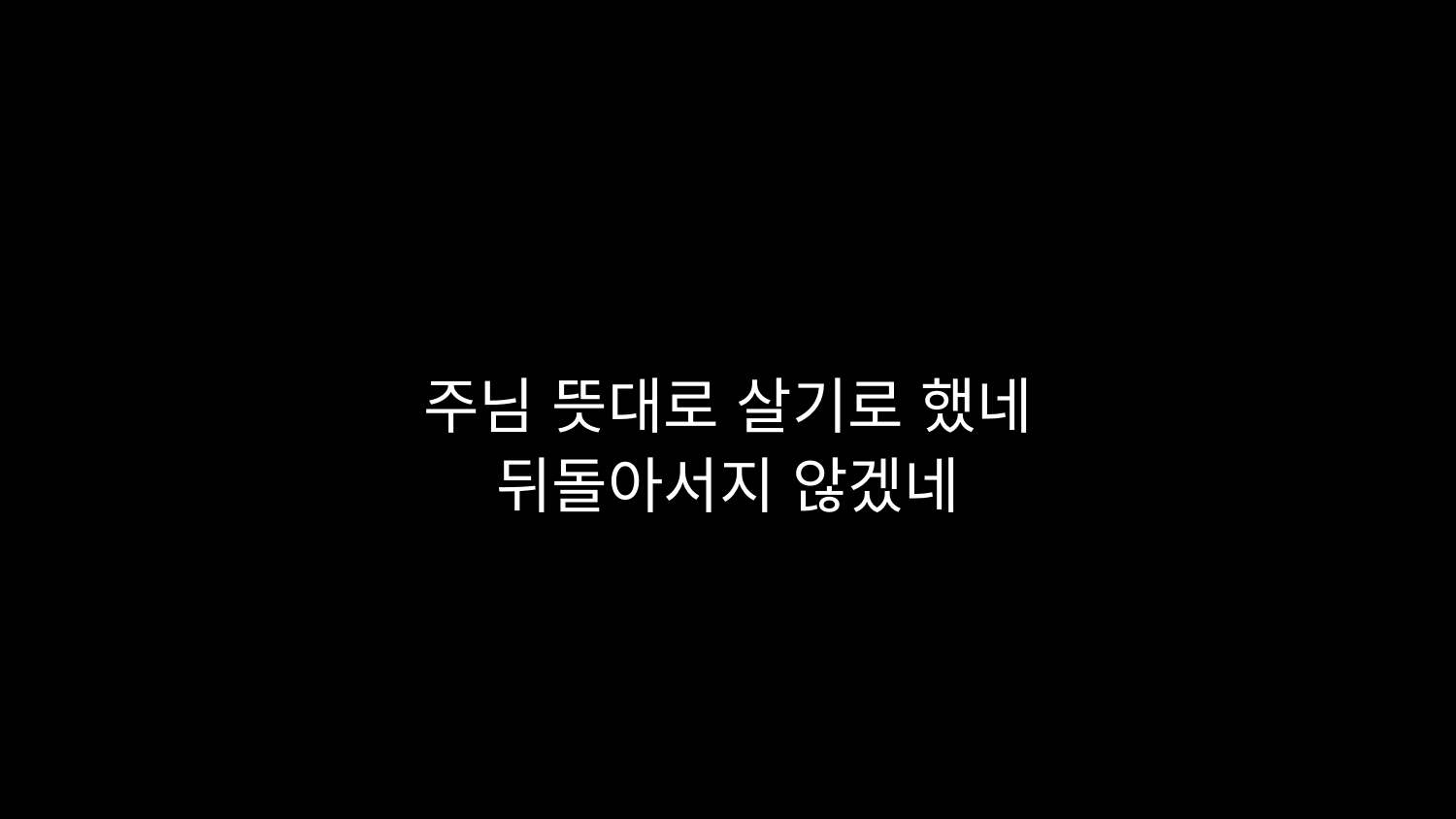

# 주님 뜻대로 살기로 했네 뒤돌아서지 않겠네